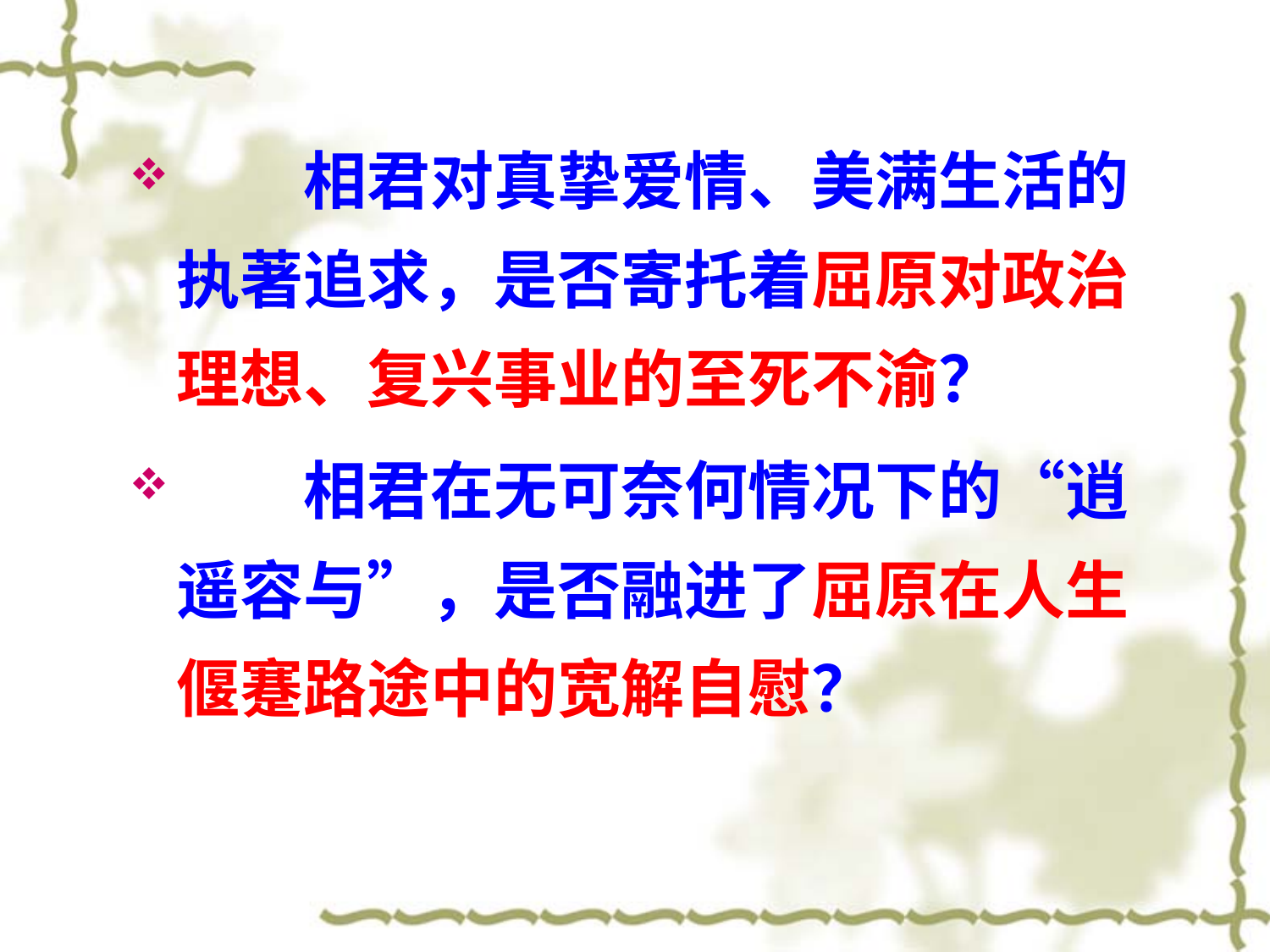

相君对真挚爱情、美满生活的执著追求，是否寄托着屈原对政治理想、复兴事业的至死不渝？
　　相君在无可奈何情况下的“逍遥容与”，是否融进了屈原在人生偃蹇路途中的宽解自慰？